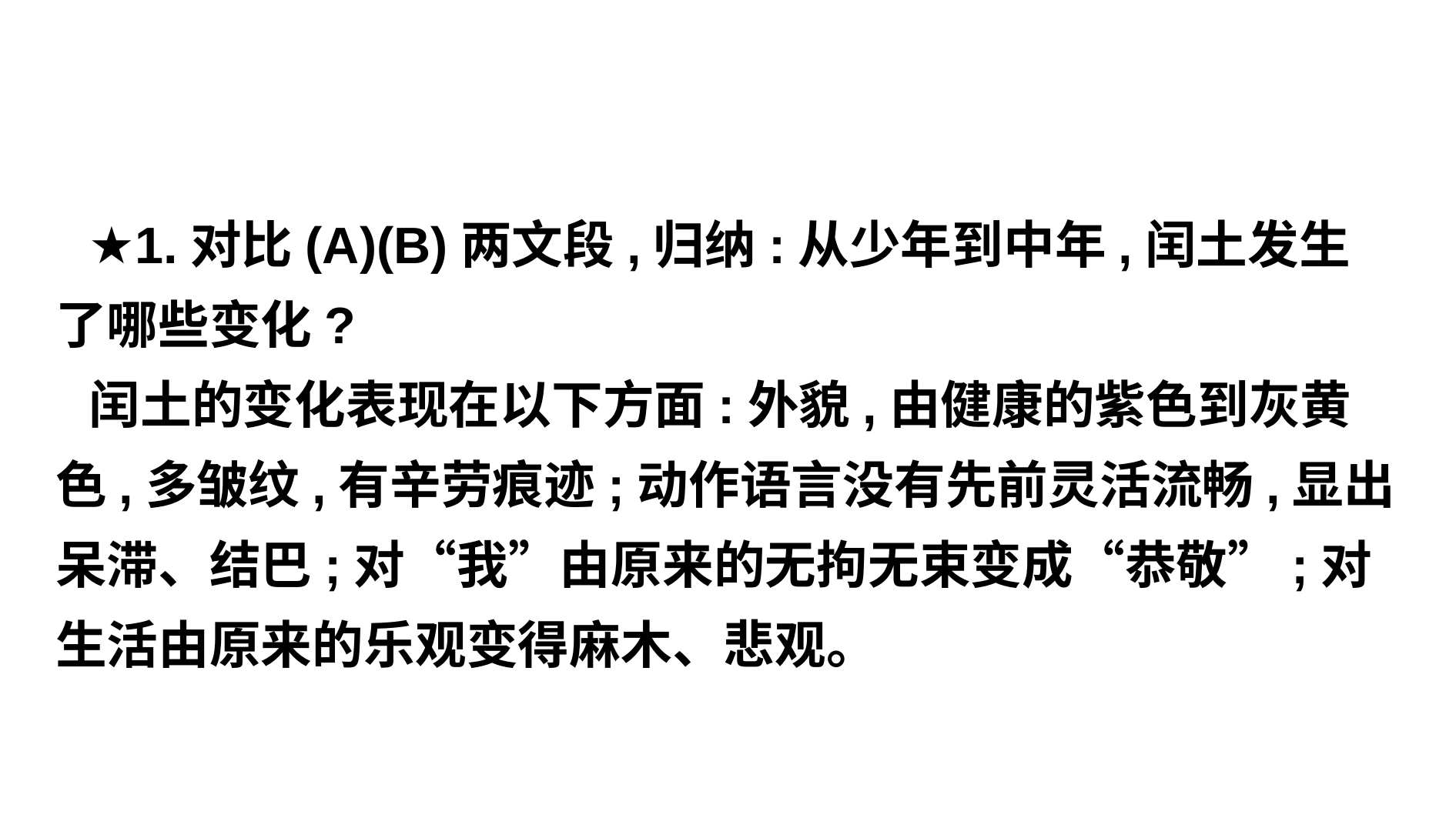

★1.对比(A)(B)两文段,归纳:从少年到中年,闰土发生了哪些变化?
闰土的变化表现在以下方面:外貌,由健康的紫色到灰黄色,多皱纹,有辛劳痕迹;动作语言没有先前灵活流畅,显出呆滞、结巴;对“我”由原来的无拘无束变成“恭敬”;对生活由原来的乐观变得麻木、悲观。